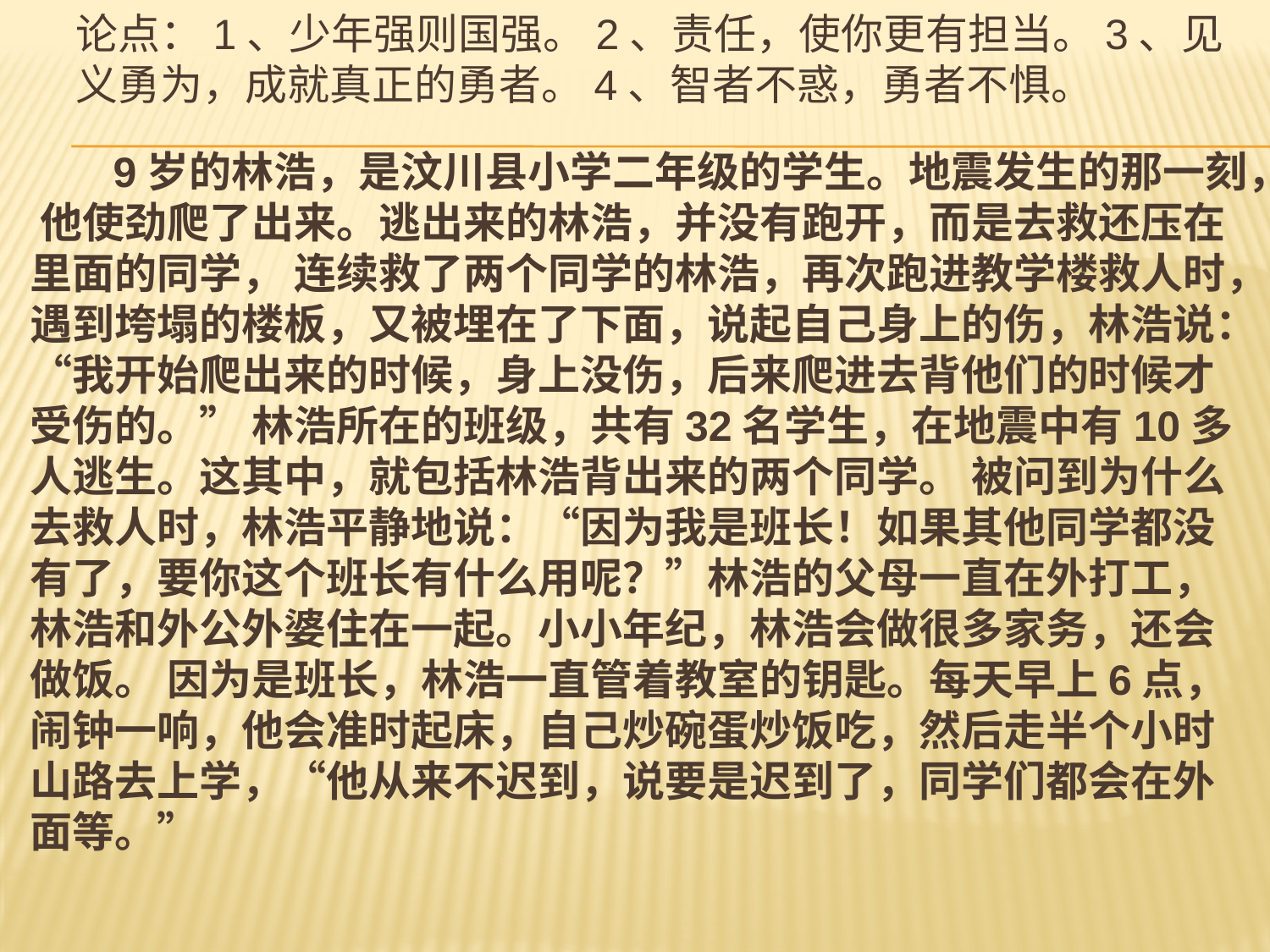

# 论点：1、少年强则国强。2、责任，使你更有担当。3、见义勇为，成就真正的勇者。4、智者不惑，勇者不惧。
           9岁的林浩，是汶川县小学二年级的学生。地震发生的那一刻， 他使劲爬了出来。逃出来的林浩，并没有跑开，而是去救还压在里面的同学， 连续救了两个同学的林浩，再次跑进教学楼救人时，遇到垮塌的楼板，又被埋在了下面，说起自己身上的伤，林浩说：“我开始爬出来的时候，身上没伤，后来爬进去背他们的时候才受伤的。” 林浩所在的班级，共有32名学生，在地震中有10多人逃生。这其中，就包括林浩背出来的两个同学。 被问到为什么去救人时，林浩平静地说：“因为我是班长！如果其他同学都没有了，要你这个班长有什么用呢？”林浩的父母一直在外打工，林浩和外公外婆住在一起。小小年纪，林浩会做很多家务，还会做饭。 因为是班长，林浩一直管着教室的钥匙。每天早上6点，闹钟一响，他会准时起床，自己炒碗蛋炒饭吃，然后走半个小时山路去上学，“他从来不迟到，说要是迟到了，同学们都会在外面等。”